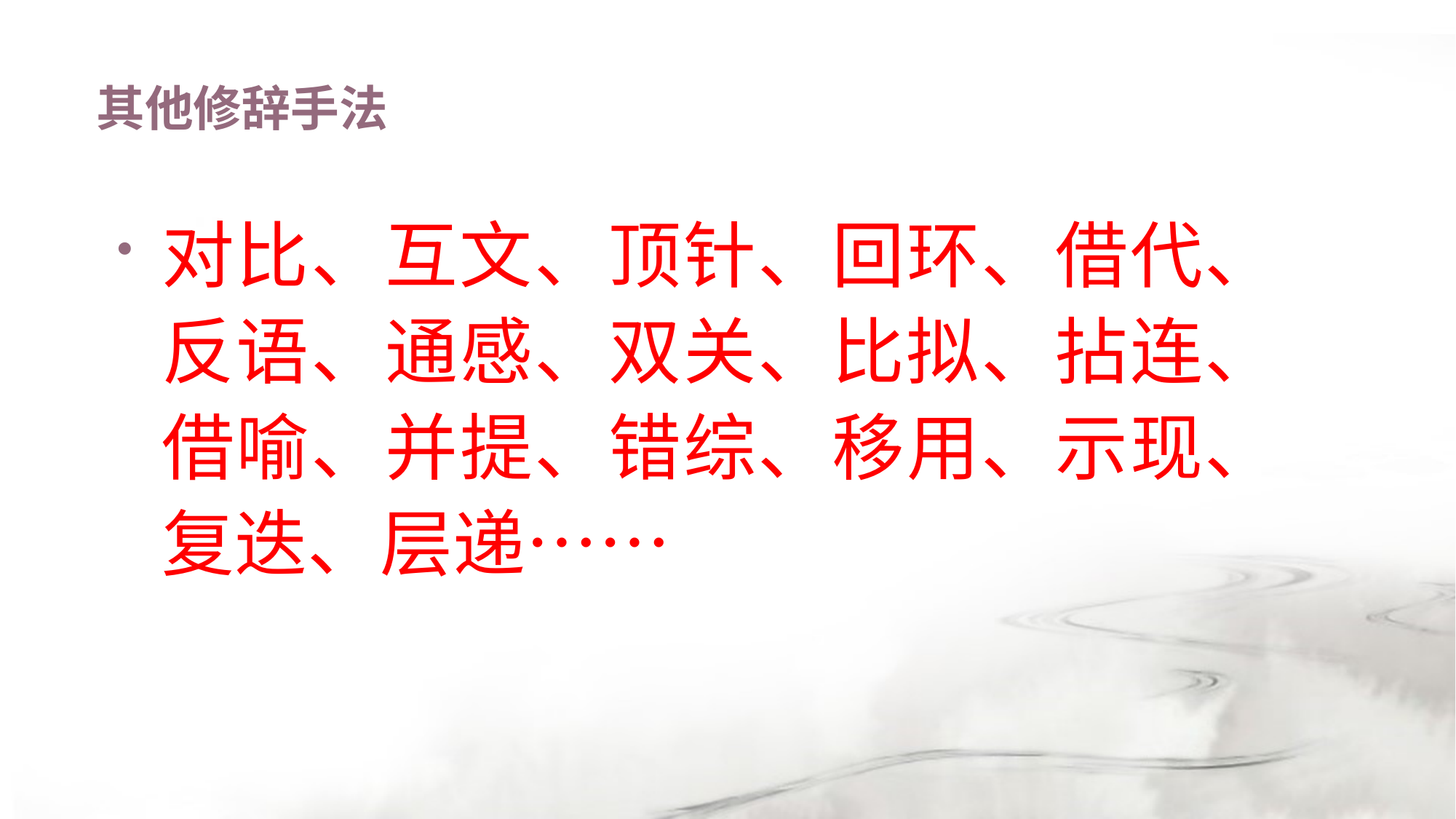

# 其他修辞手法
对比、互文、顶针、回环、借代、反语、通感、双关、比拟、拈连、借喻、并提、错综、移用、示现、复迭、层递……